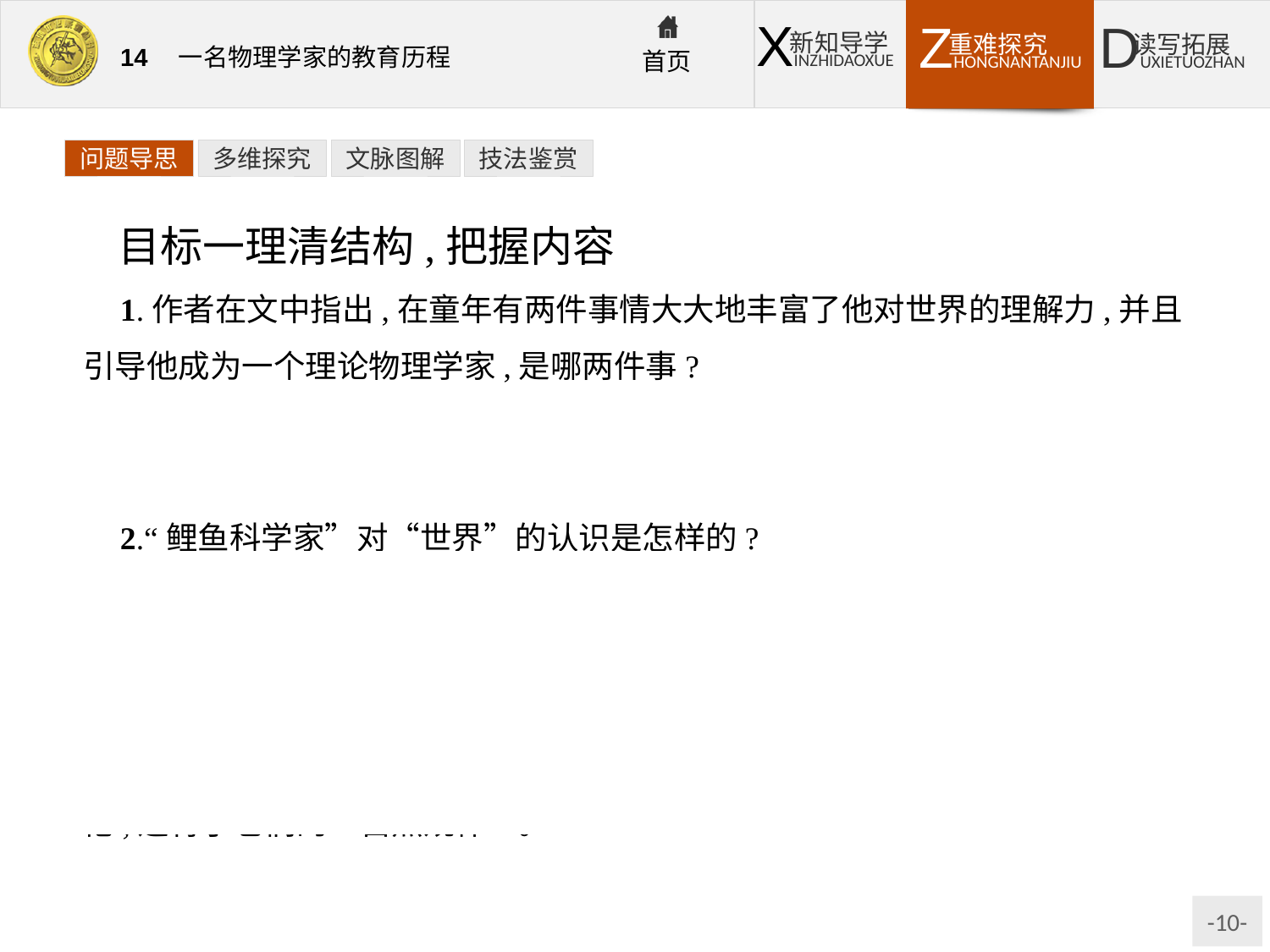

问题导思
多维探究
文脉图解
技法鉴赏
目标一理清结构,把握内容
1.作者在文中指出,在童年有两件事情大大地丰富了他对世界的理解力,并且引导他成为一个理论物理学家,是哪两件事?
提示:①童年观看鲤鱼世界而换位想到鲤鱼是如何思考理解未知世界的。②童年听过有关爱因斯坦的故事。
2.“鲤鱼科学家”对“世界”的认识是怎样的?
提示:①水池之外看不见的世界没有科学意义。②它们为睡莲自己能够运动而困惑不解,以“神秘力”来掩饰自己的无知。③“鲤鱼科学家”的“消失”和“重现”被认为是“奇迹”,是“可怖的事情”。④“鲤鱼科学家”的“传奇故事”,真实地证明了另一个世界的存在,而“鱼类”却认为是胡说八道,荒谬绝伦,违背了它们的“自然规律”。